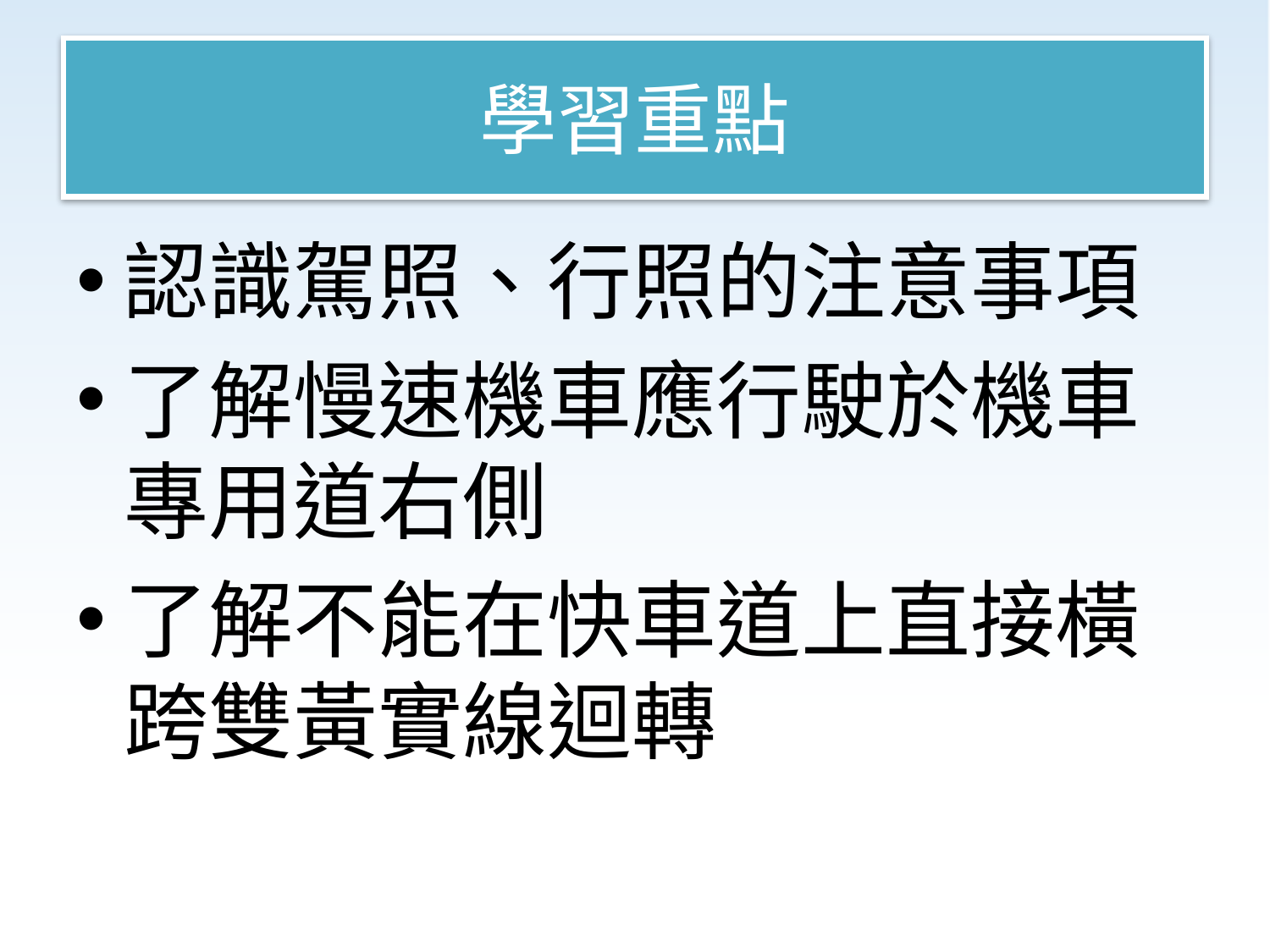

# 學習重點
認識駕照、行照的注意事項
了解慢速機車應行駛於機車專用道右側
了解不能在快車道上直接橫跨雙黃實線迴轉